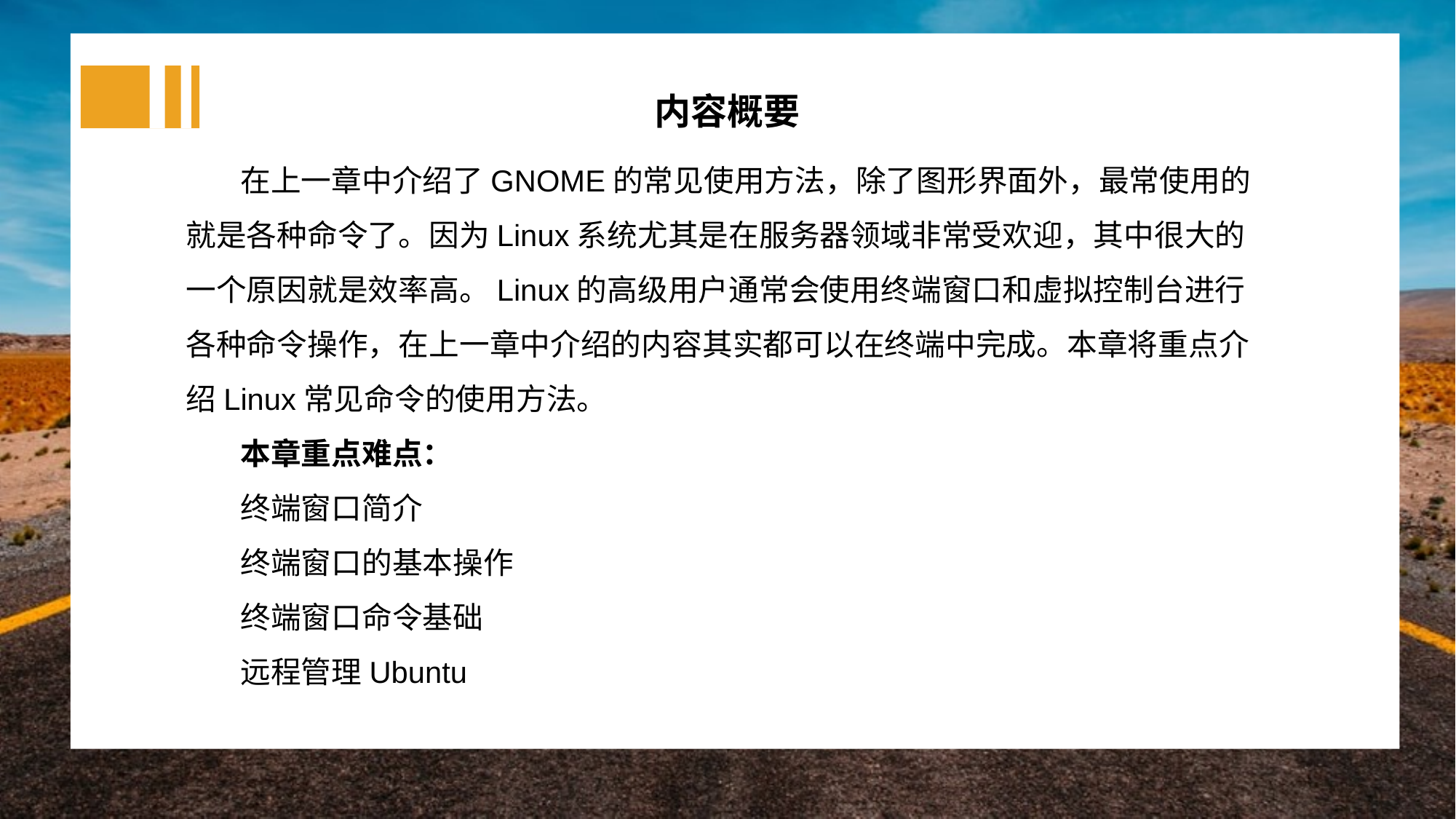

内容概要
在上一章中介绍了GNOME的常见使用方法，除了图形界面外，最常使用的就是各种命令了。因为Linux系统尤其是在服务器领域非常受欢迎，其中很大的一个原因就是效率高。Linux的高级用户通常会使用终端窗口和虚拟控制台进行各种命令操作，在上一章中介绍的内容其实都可以在终端中完成。本章将重点介绍Linux常见命令的使用方法。
本章重点难点：
终端窗口简介
终端窗口的基本操作
终端窗口命令基础
远程管理Ubuntu